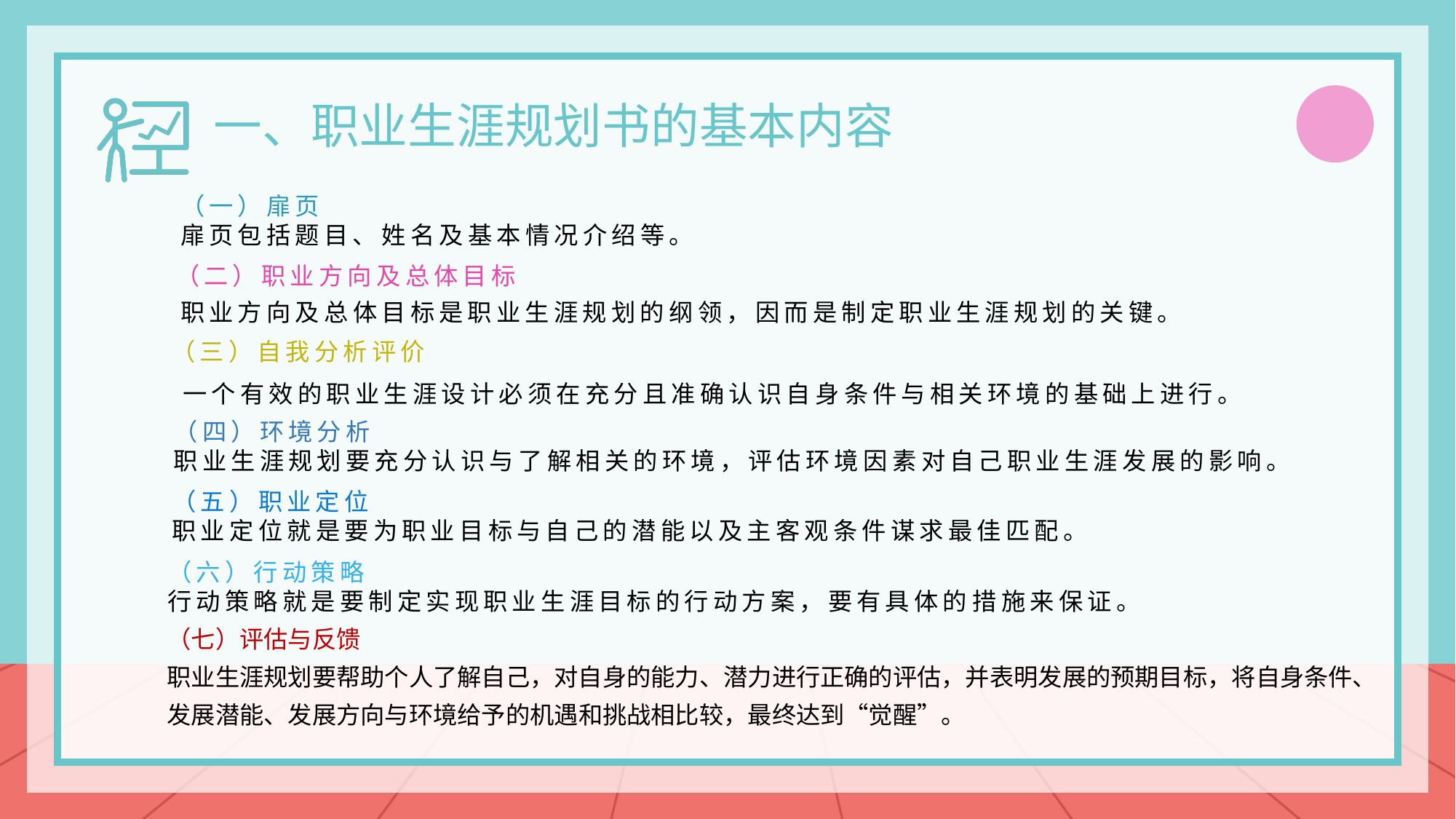

一、职业生涯规划书的基本内容
（一）扉页
扉页包括题目、姓名及基本情况介绍等。
（二）职业方向及总体目标
职业方向及总体目标是职业生涯规划的纲领，因而是制定职业生涯规划的关键。
（三）自我分析评价
一个有效的职业生涯设计必须在充分且准确认识自身条件与相关环境的基础上进行。
（四）环境分析
职业生涯规划要充分认识与了解相关的环境，评估环境因素对自己职业生涯发展的影响。
（五）职业定位
职业定位就是要为职业目标与自己的潜能以及主客观条件谋求最佳匹配。
（六）行动策略
行动策略就是要制定实现职业生涯目标的行动方案，要有具体的措施来保证。
（七）评估与反馈
职业生涯规划要帮助个人了解自己，对自身的能力、潜力进行正确的评估，并表明发展的预期目标，将自身条件、发展潜能、发展方向与环境给予的机遇和挑战相比较，最终达到“觉醒”。